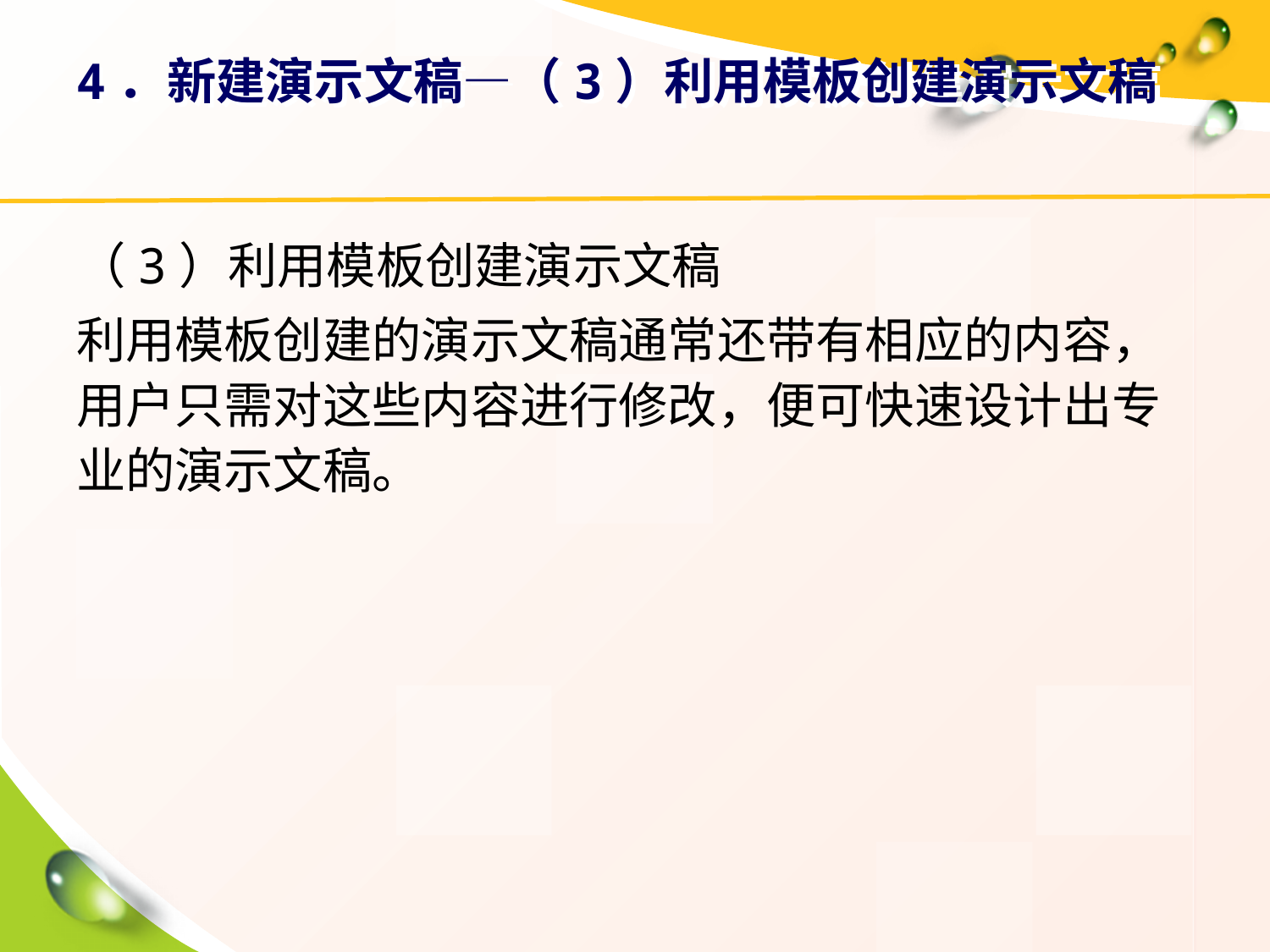

# 4．新建演示文稿—（3）利用模板创建演示文稿
（3）利用模板创建演示文稿
利用模板创建的演示文稿通常还带有相应的内容，用户只需对这些内容进行修改，便可快速设计出专业的演示文稿。